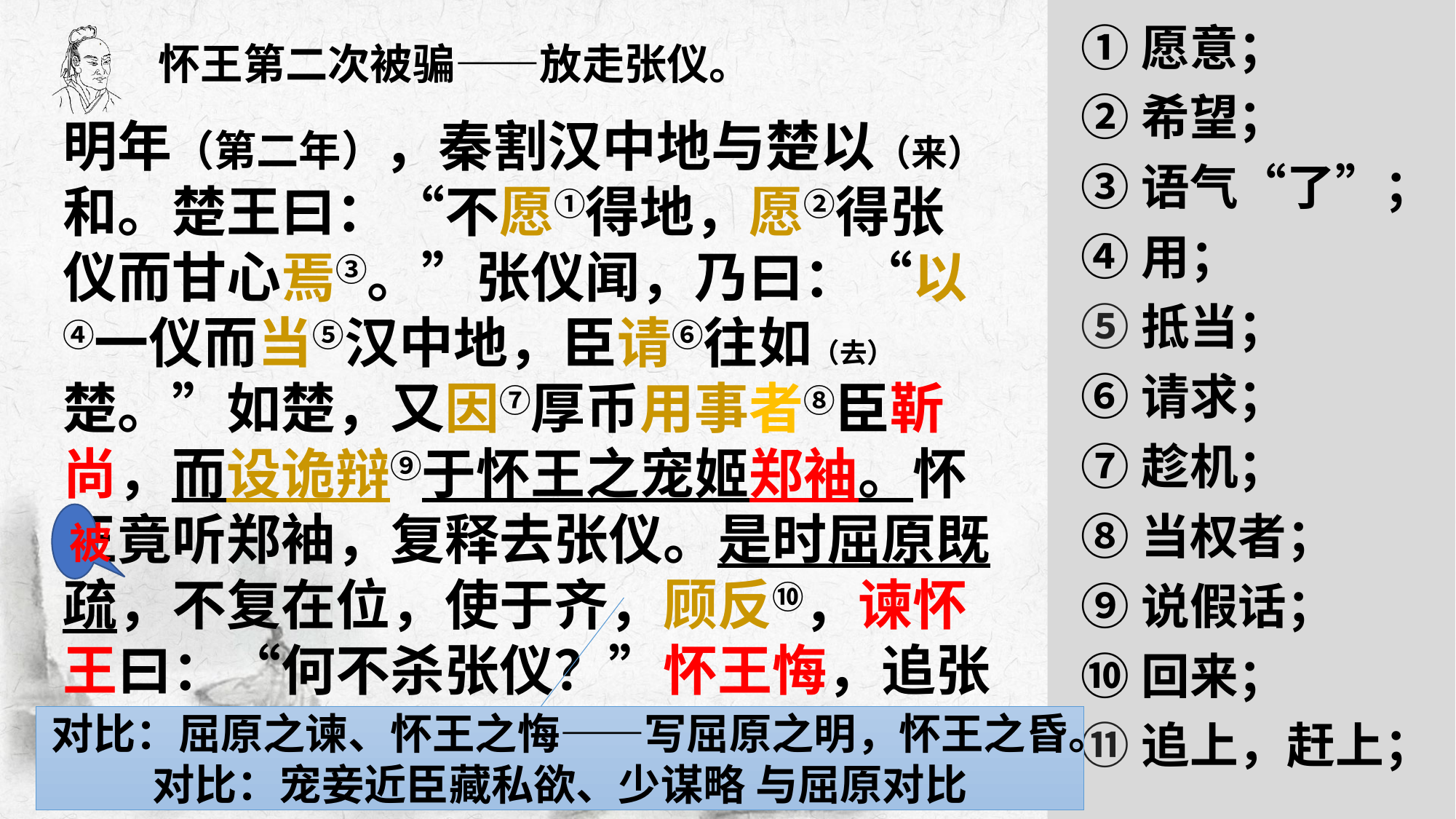

①愿意；
②希望；
③语气“了”；
④用；
⑤抵当；
⑥请求；
⑦趁机；
⑧当权者；
⑨说假话；
⑩回来；
⑪追上，赶上；
怀王第二次被骗——放走张仪。
明年（第二年），秦割汉中地与楚以（来）和。楚王曰：“不愿①得地，愿②得张仪而甘心焉③。”张仪闻，乃曰：“以④一仪而当⑤汉中地，臣请⑥往如（去）楚。”如楚，又因⑦厚币用事者⑧臣靳尚，而设诡辩⑨于怀王之宠姬郑袖。怀王竟听郑袖，复释去张仪。是时屈原既疏，不复在位，使于齐，顾反⑩，谏怀王曰：“何不杀张仪？”怀王悔，追张仪，不及⑪。
被
对比：屈原之谏、怀王之悔——写屈原之明，怀王之昏。
对比：宠妾近臣藏私欲、少谋略 与屈原对比